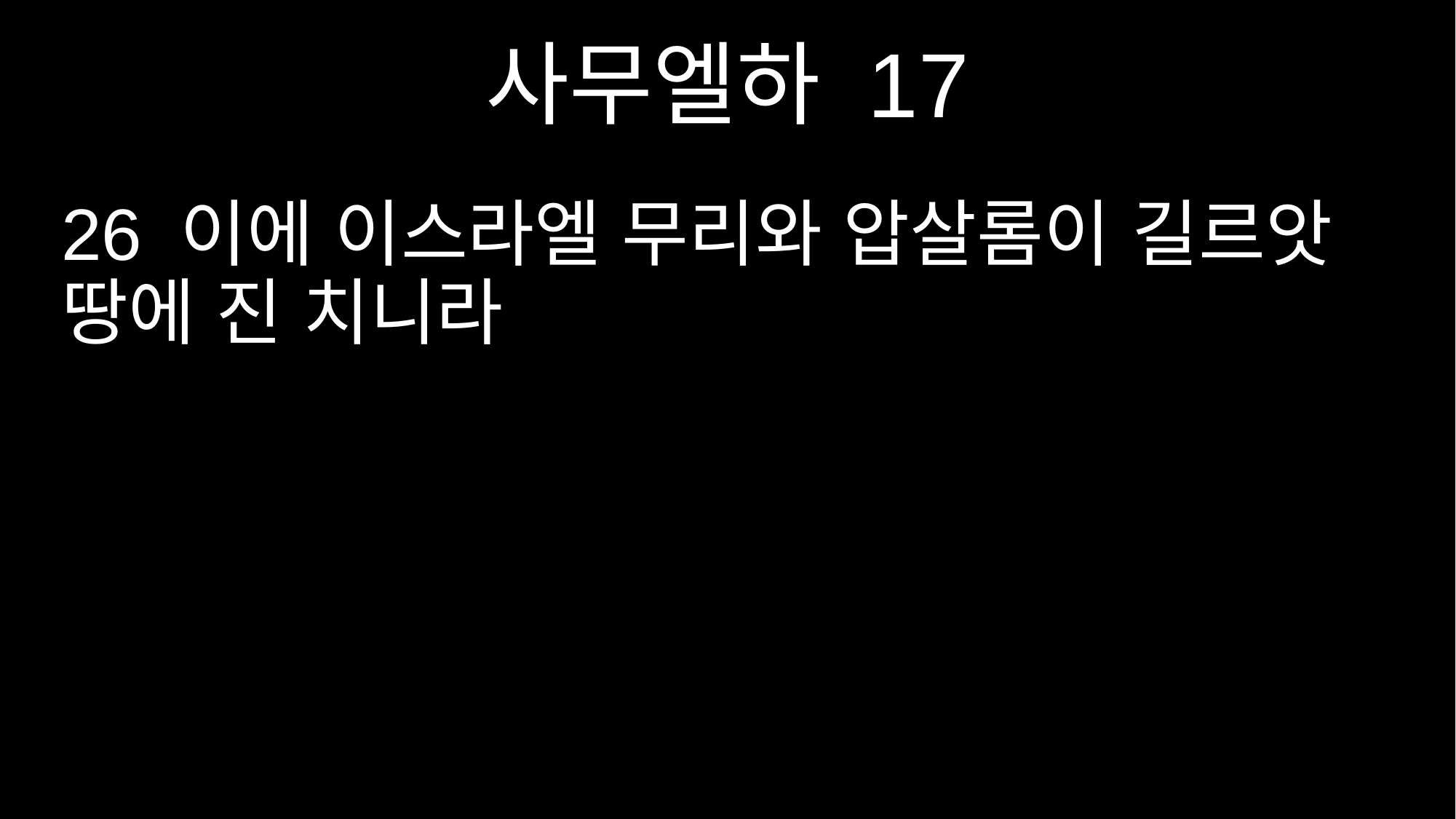

사무엘하 17
26 이에 이스라엘 무리와 압살롬이 길르앗 땅에 진 치니라